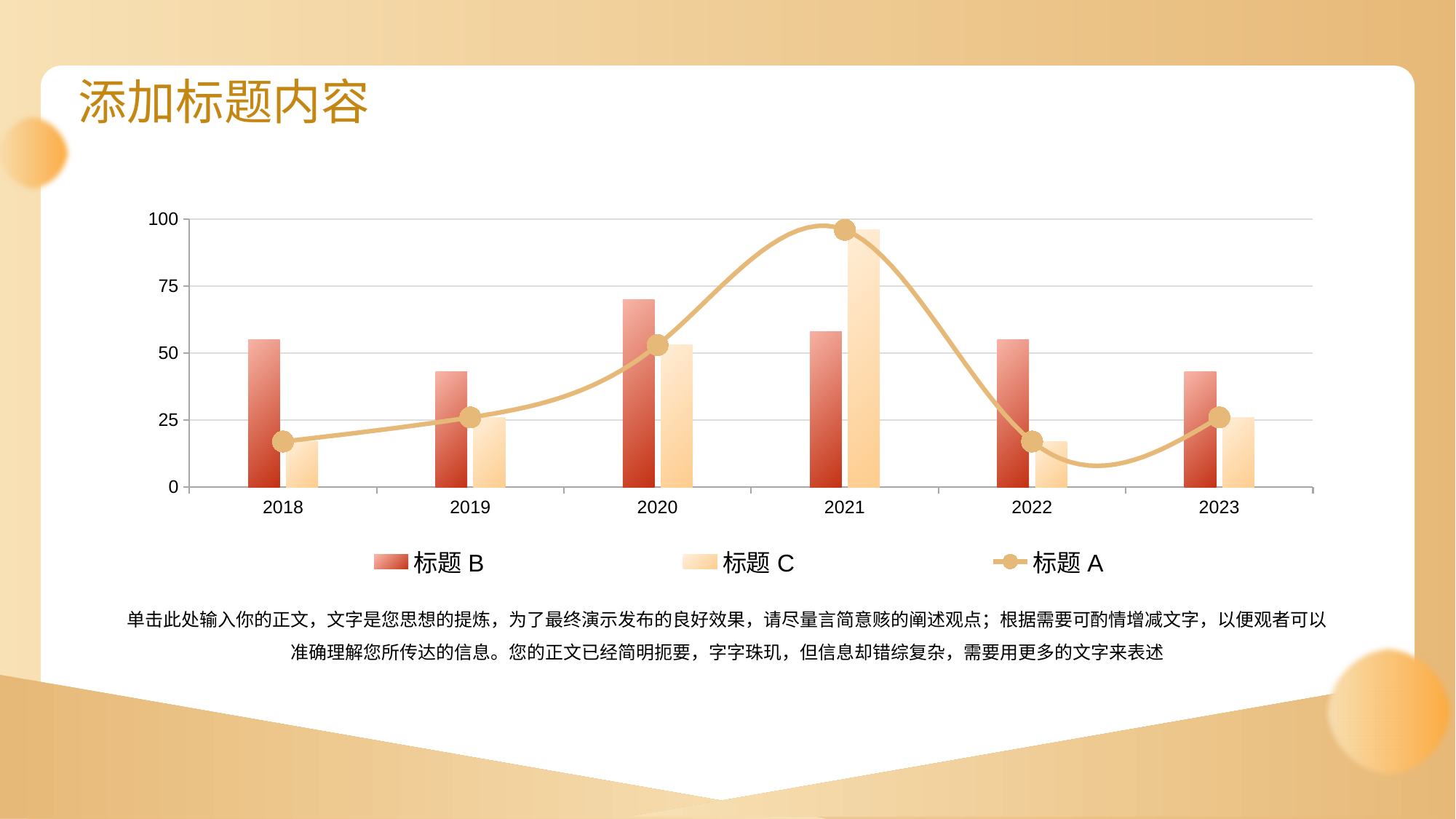

添加标题内容

### Chart

| Category | 标题B | 标题C | 标题A |
|---|---|---|---|
| 2018 | 55.0 | 17.0 | 17.0 |
| 2019 | 43.0 | 26.0 | 26.0 |
| 2020 | 70.0 | 53.0 | 53.0 |
| 2021 | 58.0 | 96.0 | 96.0 |
| 2022 | 55.0 | 17.0 | 17.0 |
| 2023 | 43.0 | 26.0 | 26.0 |
单击此处输入你的正文，文字是您思想的提炼，为了最终演示发布的良好效果，请尽量言简意赅的阐述观点；根据需要可酌情增减文字，以便观者可以准确理解您所传达的信息。您的正文已经简明扼要，字字珠玑，但信息却错综复杂，需要用更多的文字来表述